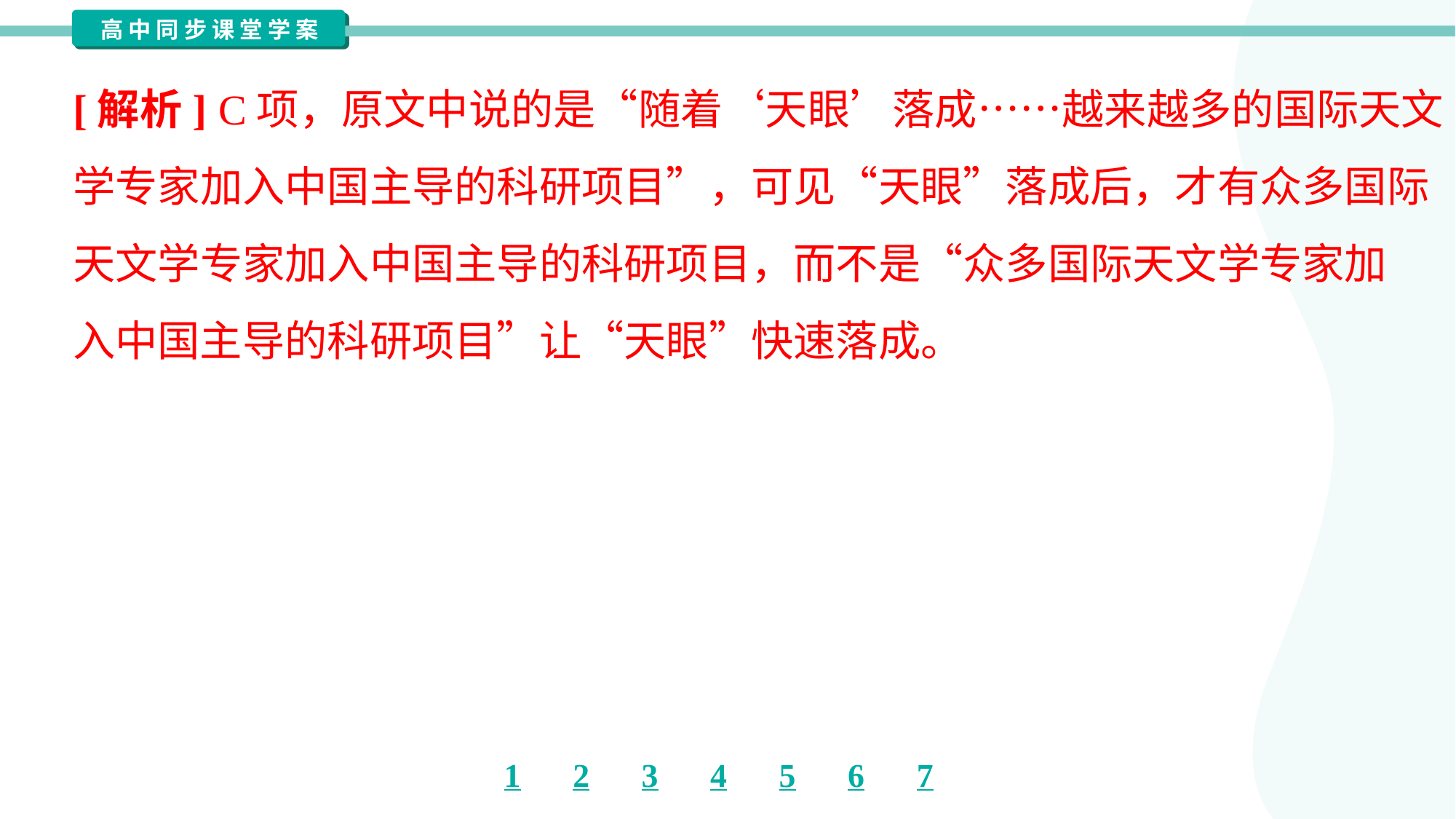

[解析] C项，原文中说的是“随着‘天眼’落成……越来越多的国际天文
学专家加入中国主导的科研项目”，可见“天眼”落成后，才有众多国际
天文学专家加入中国主导的科研项目，而不是“众多国际天文学专家加
入中国主导的科研项目”让“天眼”快速落成。